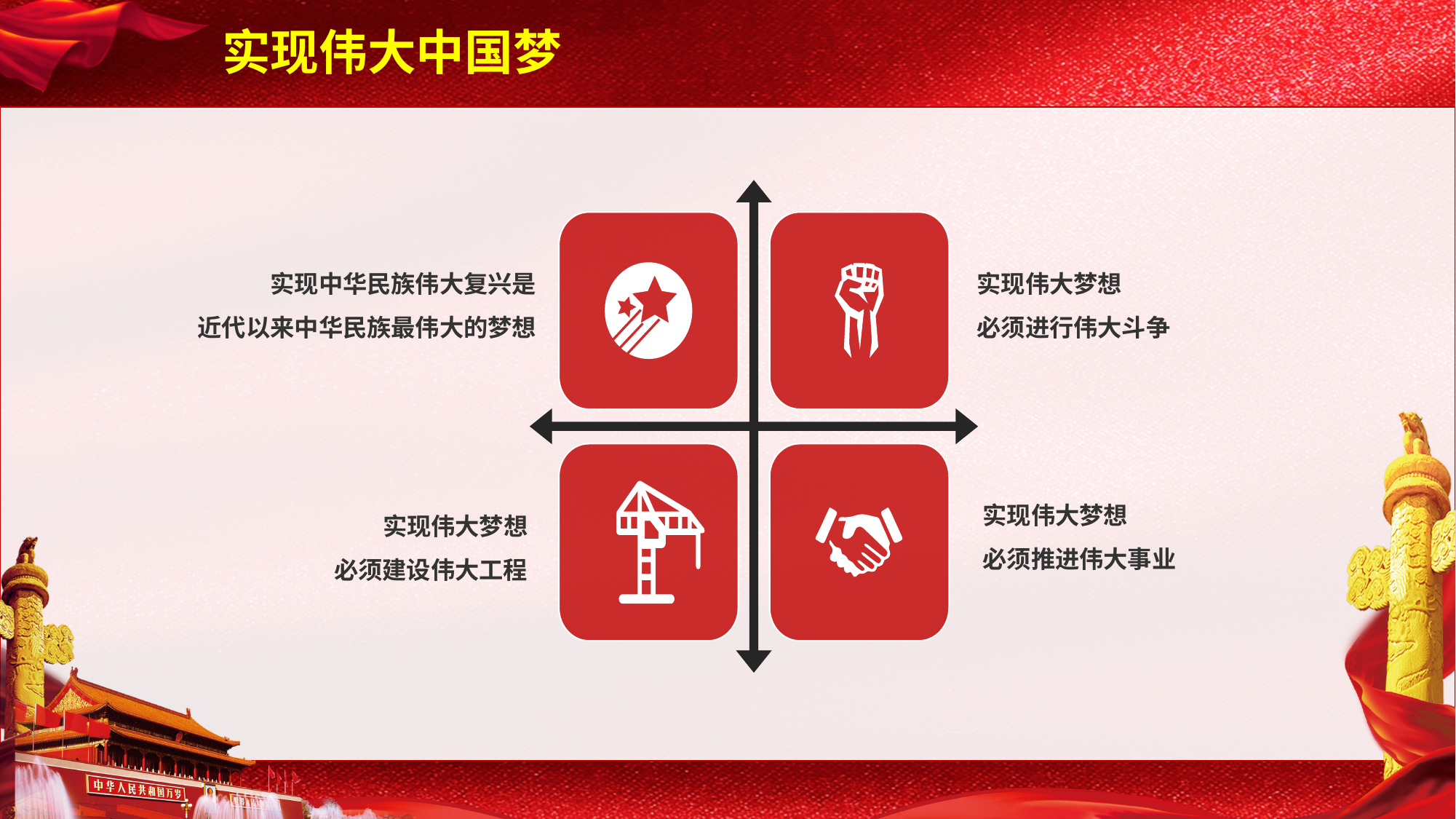

实现伟大中国梦

实现中华民族伟大复兴是
近代以来中华民族最伟大的梦想
实现伟大梦想
必须进行伟大斗争

实现伟大梦想
必须推进伟大事业

实现伟大梦想
必须建设伟大工程